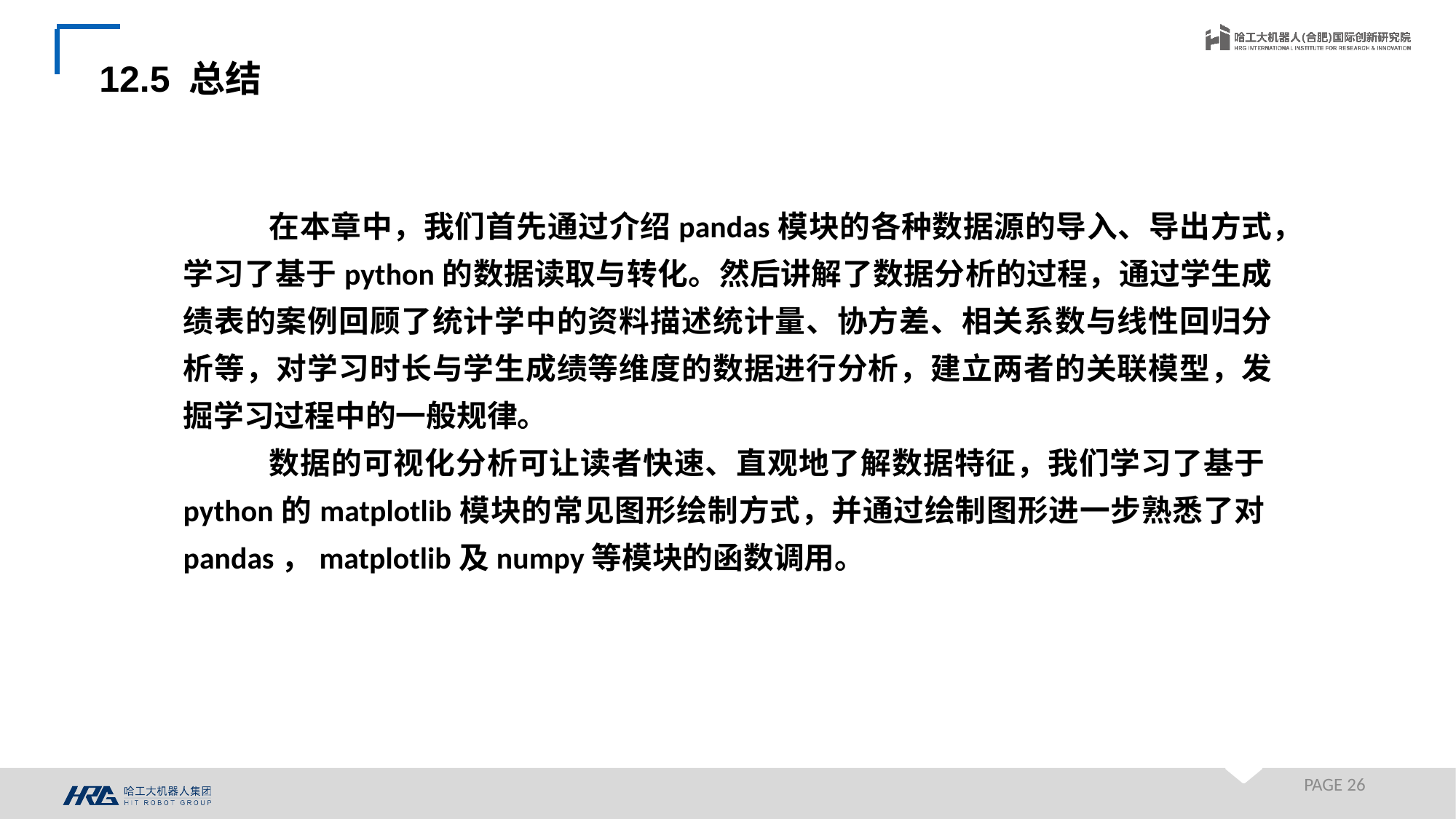

12.5 总结
在本章中，我们首先通过介绍pandas模块的各种数据源的导入、导出方式，学习了基于python的数据读取与转化。然后讲解了数据分析的过程，通过学生成绩表的案例回顾了统计学中的资料描述统计量、协方差、相关系数与线性回归分析等，对学习时长与学生成绩等维度的数据进行分析，建立两者的关联模型，发掘学习过程中的一般规律。
数据的可视化分析可让读者快速、直观地了解数据特征，我们学习了基于python的matplotlib模块的常见图形绘制方式，并通过绘制图形进一步熟悉了对pandas，matplotlib及numpy等模块的函数调用。